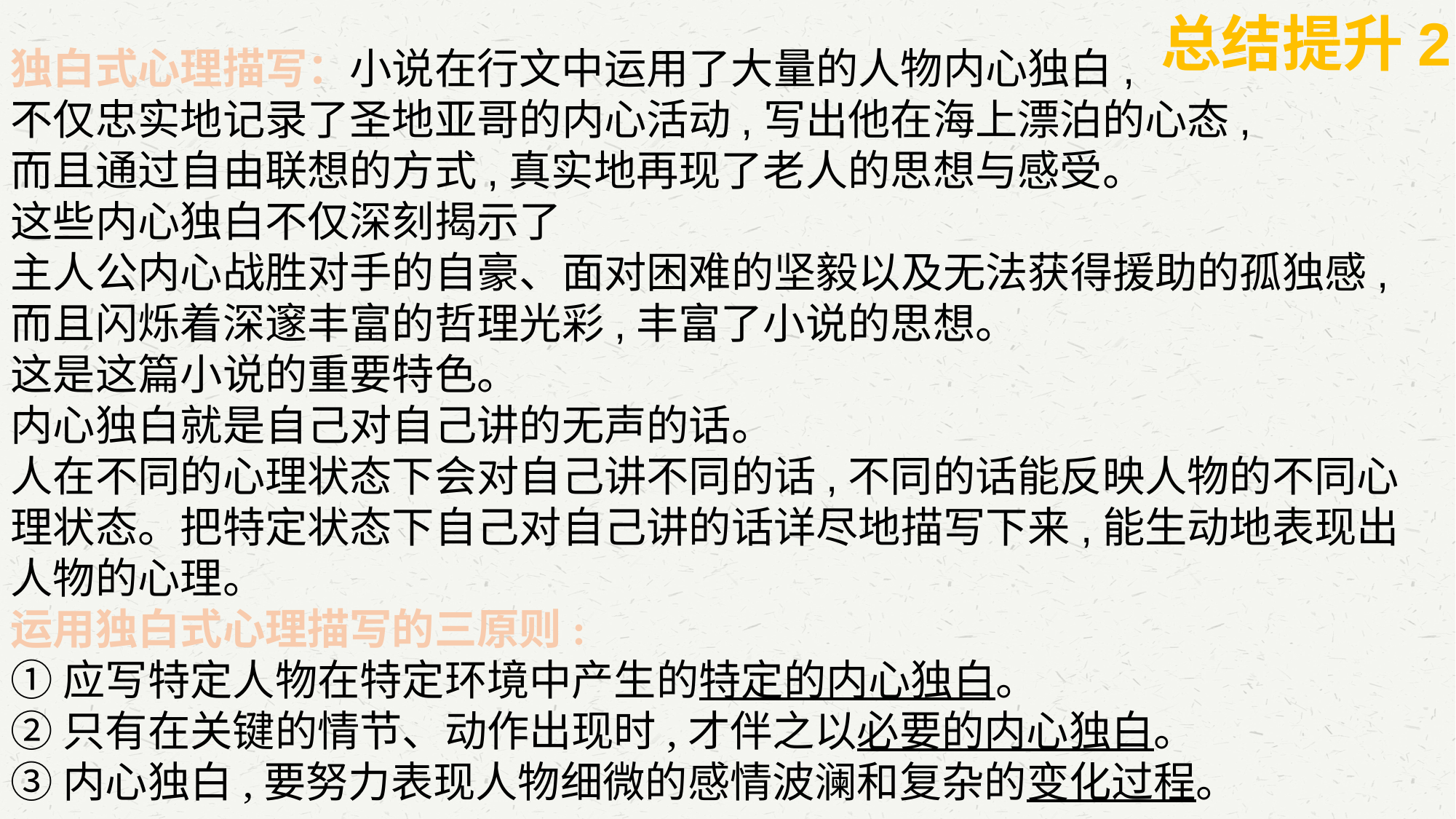

总结提升2
独白式心理描写：小说在行文中运用了大量的人物内心独白,
不仅忠实地记录了圣地亚哥的内心活动,写出他在海上漂泊的心态,
而且通过自由联想的方式,真实地再现了老人的思想与感受。
这些内心独白不仅深刻揭示了
主人公内心战胜对手的自豪、面对困难的坚毅以及无法获得援助的孤独感,而且闪烁着深邃丰富的哲理光彩,丰富了小说的思想。
这是这篇小说的重要特色。
内心独白就是自己对自己讲的无声的话。
人在不同的心理状态下会对自己讲不同的话,不同的话能反映人物的不同心理状态。把特定状态下自己对自己讲的话详尽地描写下来,能生动地表现出人物的心理。
运用独白式心理描写的三原则:
①应写特定人物在特定环境中产生的特定的内心独白。
②只有在关键的情节、动作出现时,才伴之以必要的内心独白。
③内心独白,要努力表现人物细微的感情波澜和复杂的变化过程。